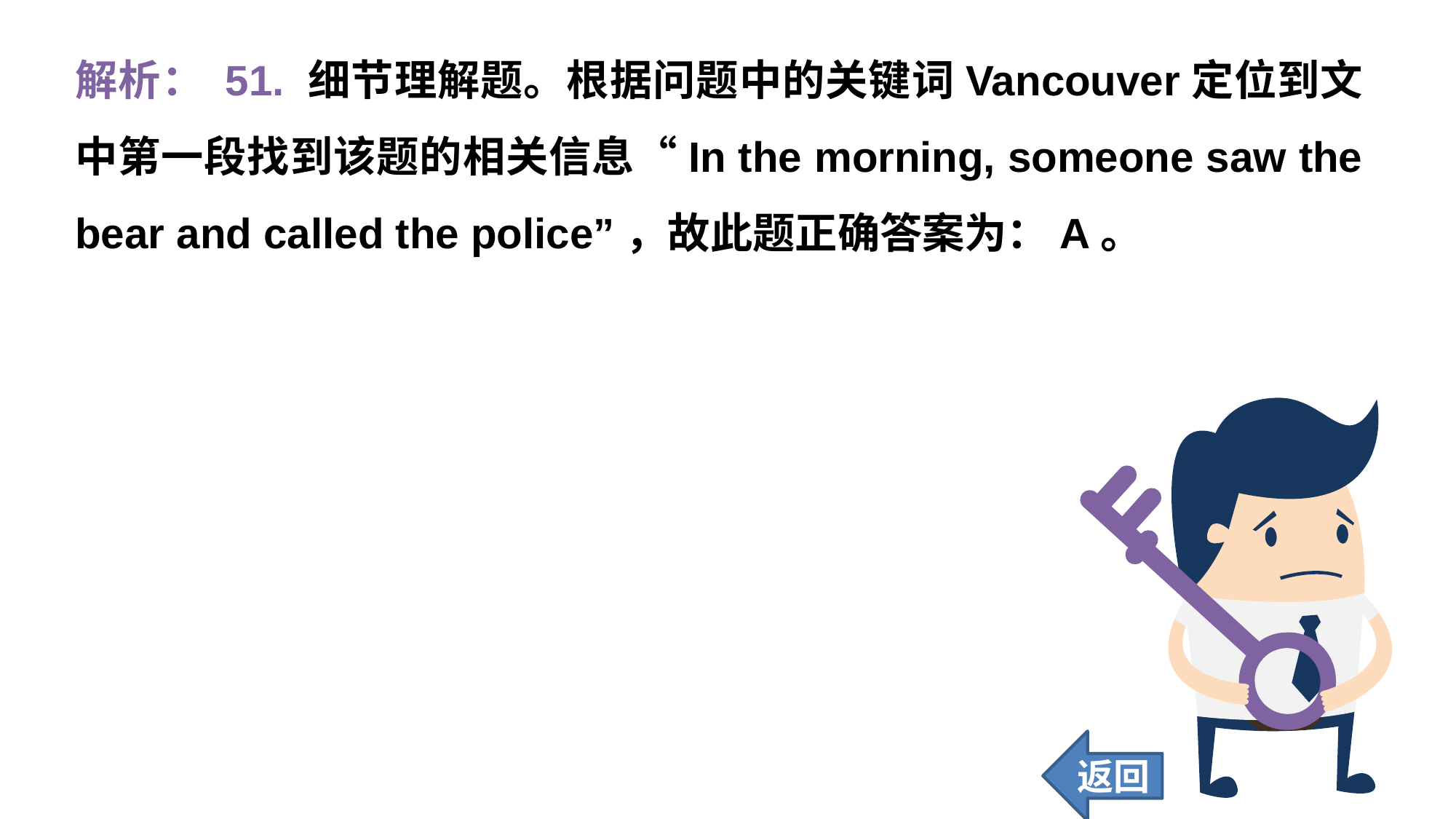

解析： 51. 细节理解题。根据问题中的关键词Vancouver定位到文中第一段找到该题的相关信息“In the morning, someone saw the bear and called the police”，故此题正确答案为：A。

返回
440